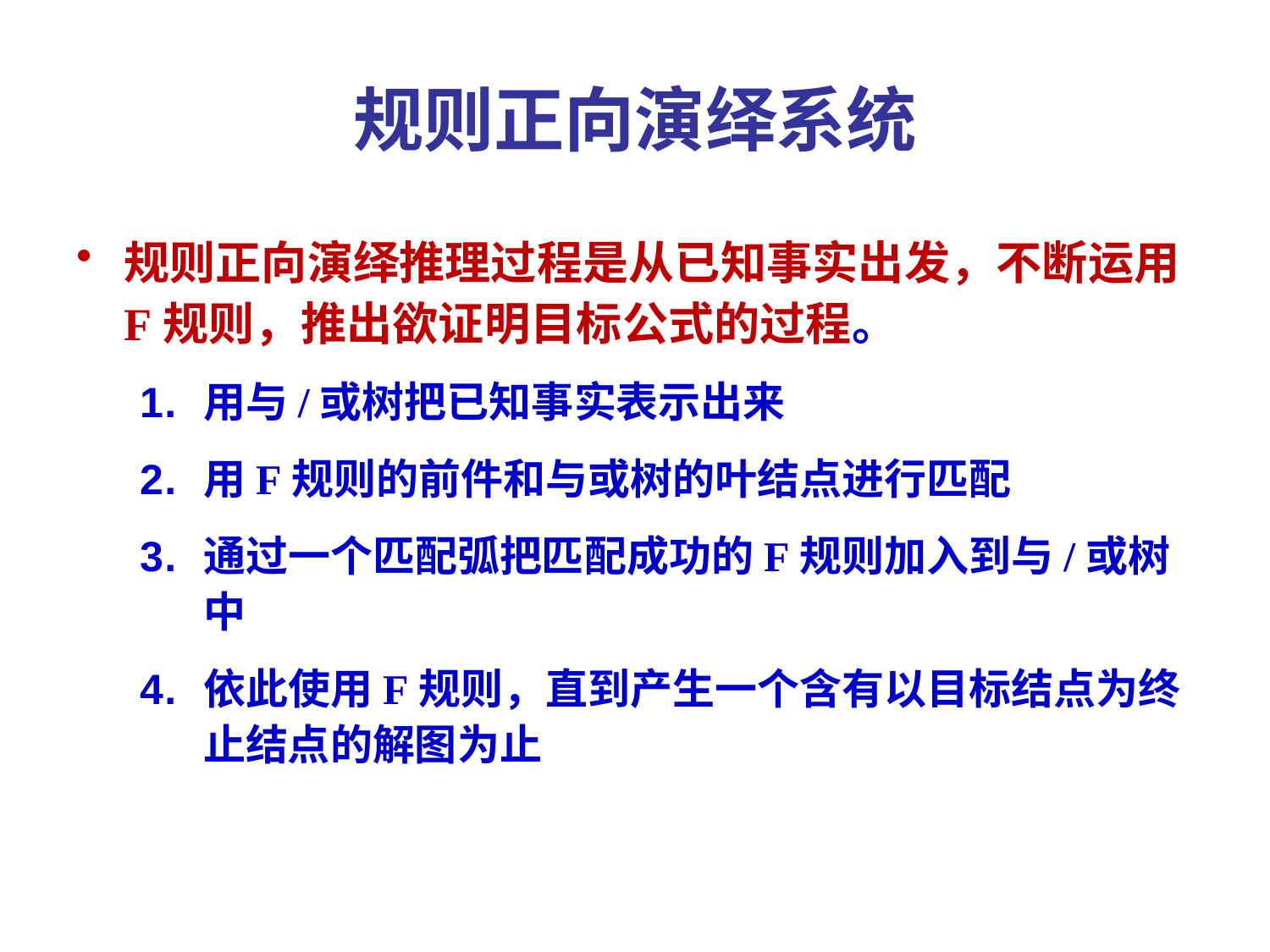

# 规则正向演绎系统
规则正向演绎推理过程是从已知事实出发，不断运用F规则，推出欲证明目标公式的过程。
用与/或树把已知事实表示出来
用F规则的前件和与或树的叶结点进行匹配
通过一个匹配弧把匹配成功的F规则加入到与/或树中
依此使用F规则，直到产生一个含有以目标结点为终止结点的解图为止